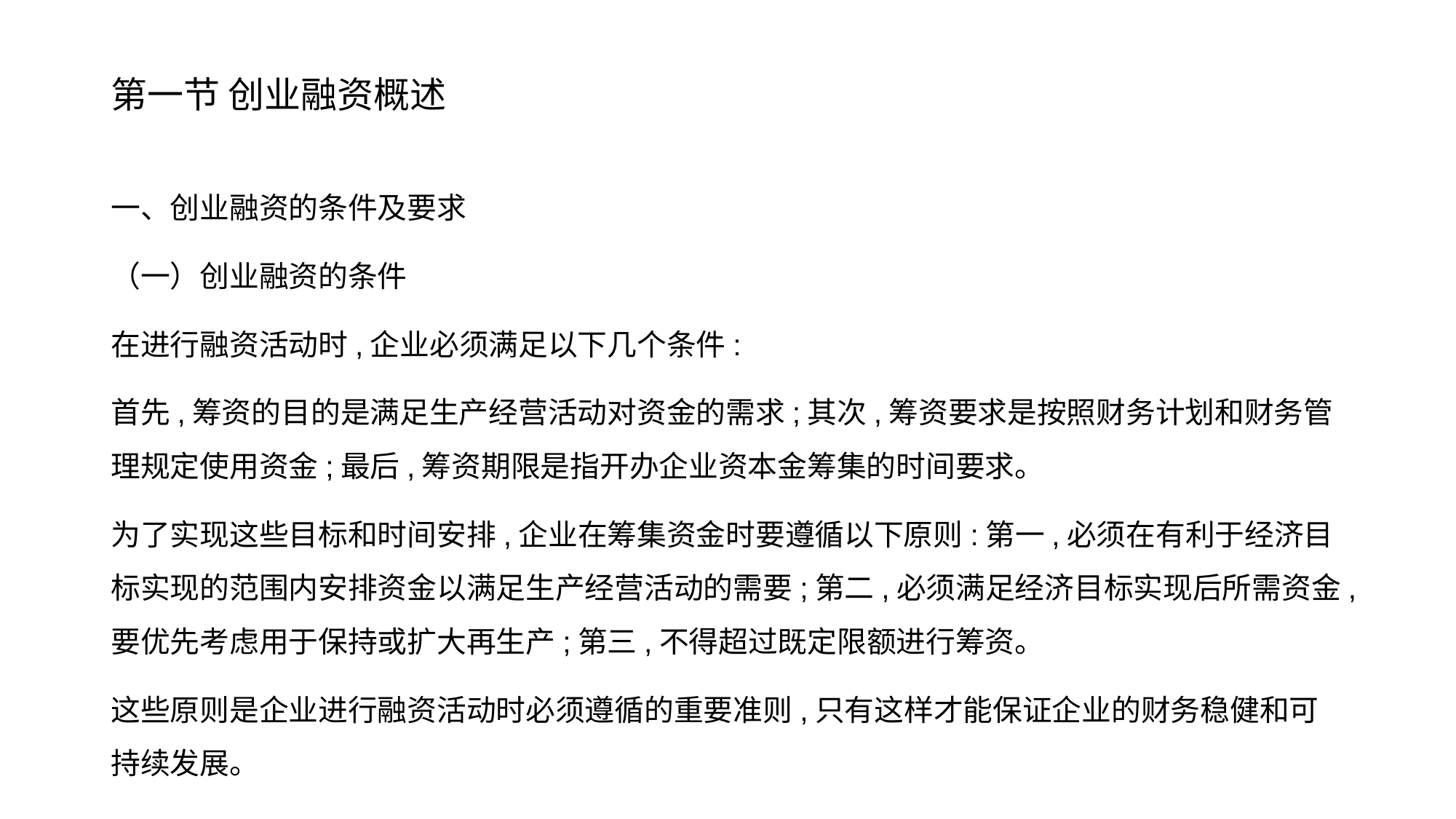

# 第一节 创业融资概述
一、创业融资的条件及要求
（一）创业融资的条件
在进行融资活动时,企业必须满足以下几个条件:
首先,筹资的目的是满足生产经营活动对资金的需求;其次,筹资要求是按照财务计划和财务管理规定使用资金;最后,筹资期限是指开办企业资本金筹集的时间要求。
为了实现这些目标和时间安排,企业在筹集资金时要遵循以下原则:第一,必须在有利于经济目标实现的范围内安排资金以满足生产经营活动的需要;第二,必须满足经济目标实现后所需资金,要优先考虑用于保持或扩大再生产;第三,不得超过既定限额进行筹资。
这些原则是企业进行融资活动时必须遵循的重要准则,只有这样才能保证企业的财务稳健和可持续发展。